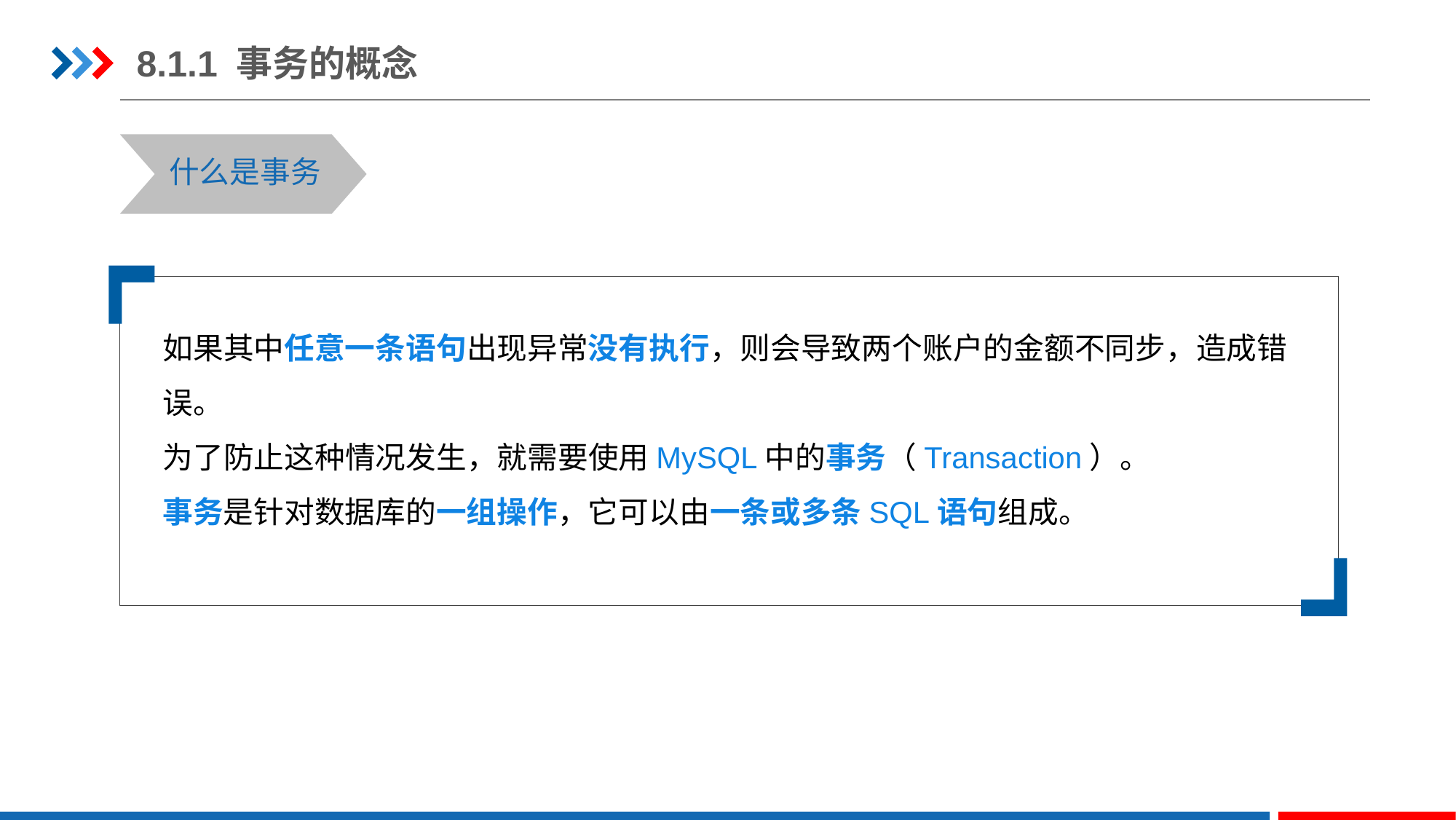

8.1.1 事务的概念

什么是事务

如果其中任意一条语句出现异常没有执行，则会导致两个账户的金额不同步，造成错误。
为了防止这种情况发生，就需要使用MySQL中的事务（Transaction）。
事务是针对数据库的一组操作，它可以由一条或多条SQL语句组成。